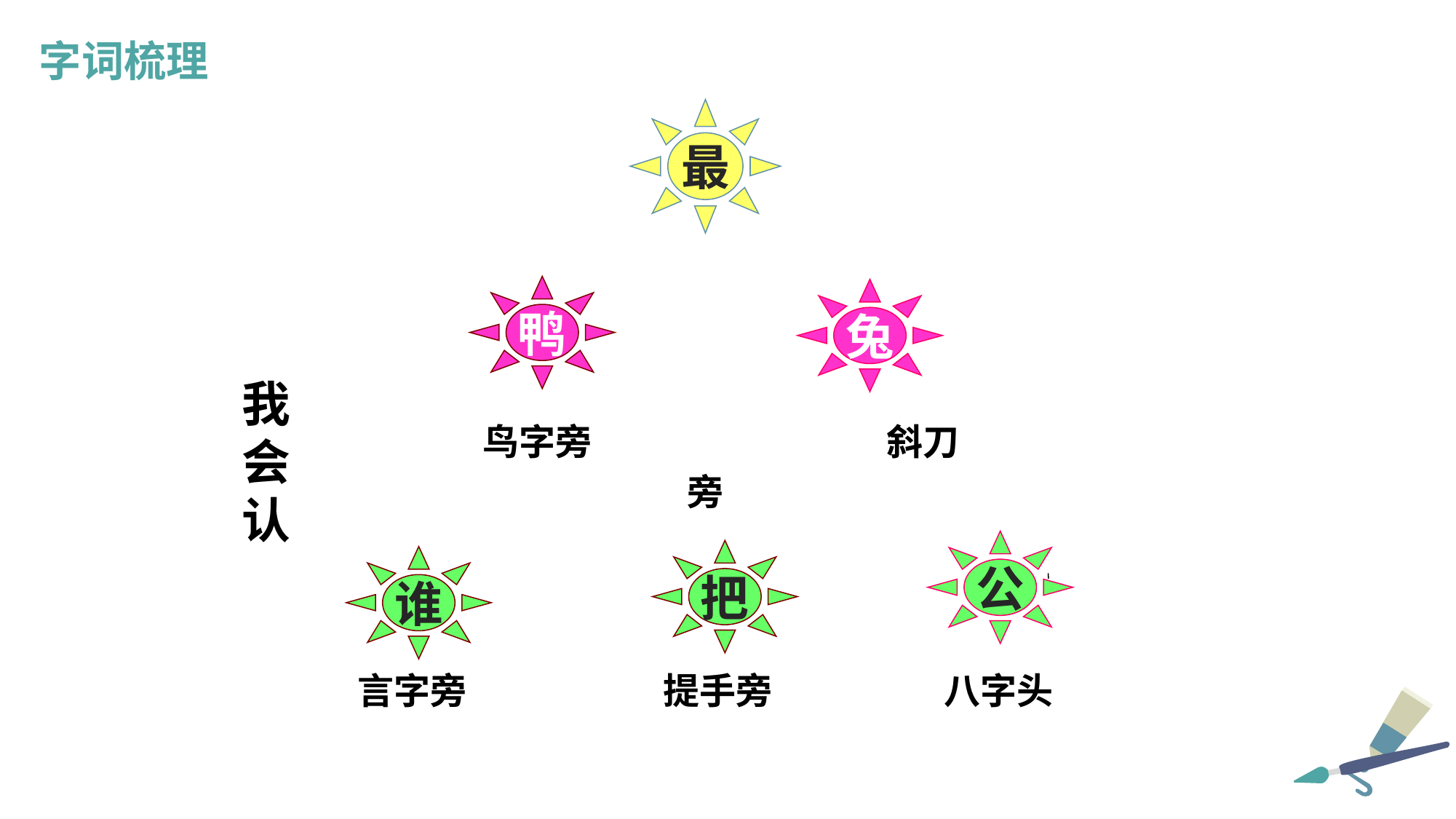

字词梳理
最
      我会认
鸭
兔
 鸟字旁                                    斜刀旁
公
把
谁

言字旁                        提手旁                     八字头